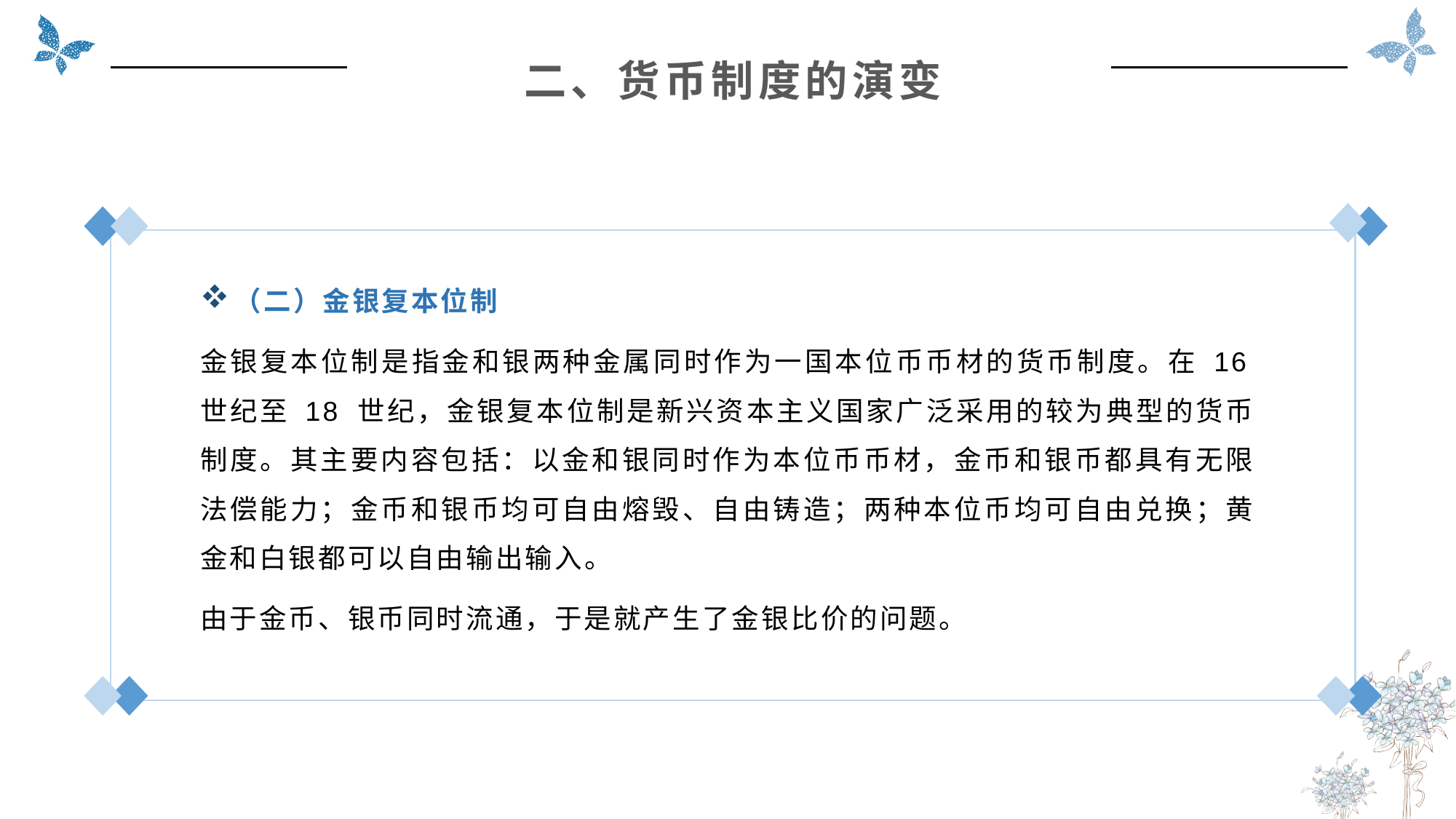

二、货币制度的演变

（二）金银复本位制
金银复本位制是指金和银两种金属同时作为一国本位币币材的货币制度。在 16世纪至 18 世纪，金银复本位制是新兴资本主义国家广泛采用的较为典型的货币制度。其主要内容包括：以金和银同时作为本位币币材，金币和银币都具有无限法偿能力；金币和银币均可自由熔毁、自由铸造；两种本位币均可自由兑换；黄金和白银都可以自由输出输入。
由于金币、银币同时流通，于是就产生了金银比价的问题。